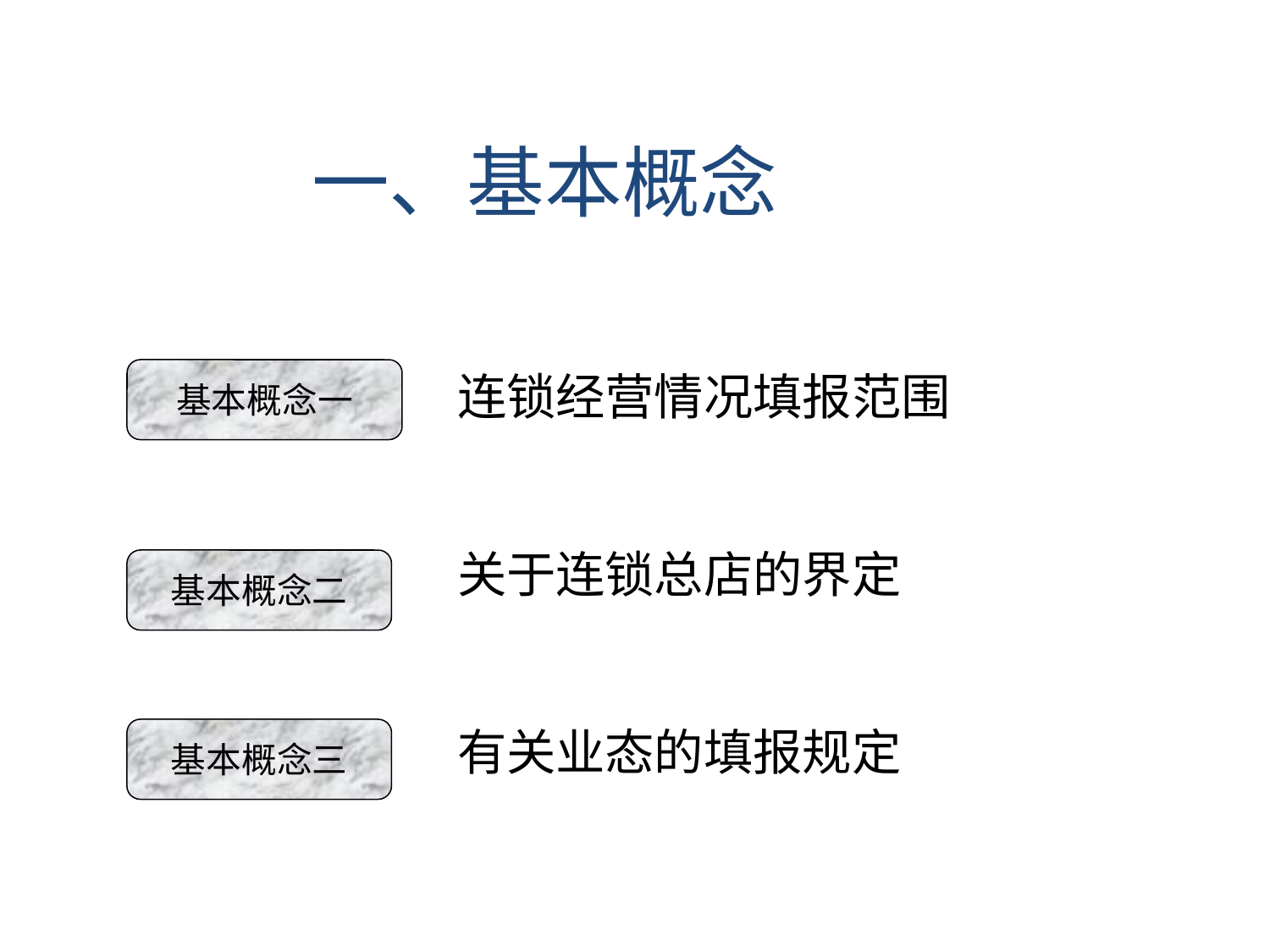

一、基本概念
基本概念一
# 连锁经营情况填报范围 关于连锁总店的界定 有关业态的填报规定
基本概念二
基本概念三